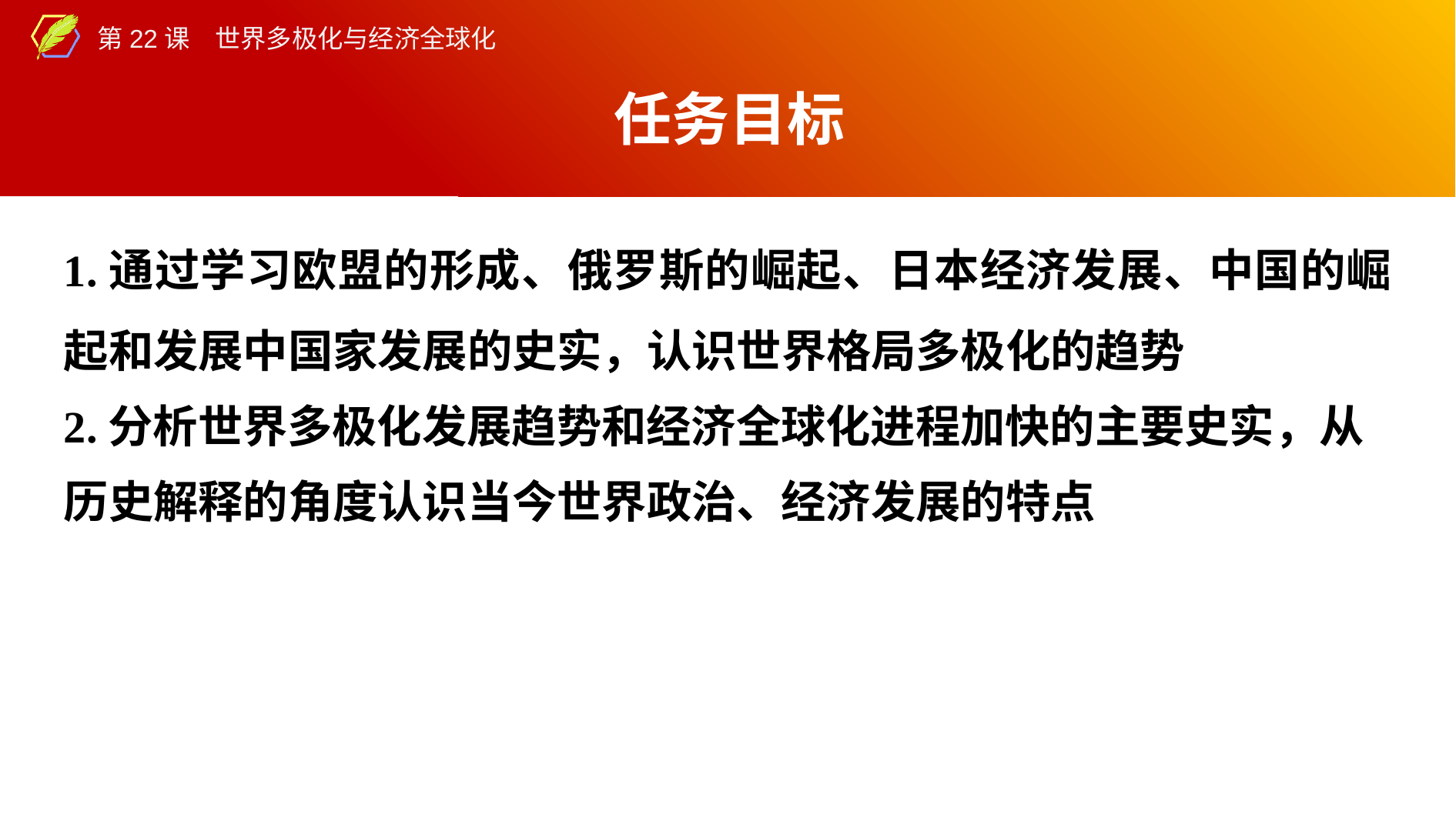

任务目标
1.通过学习欧盟的形成、俄罗斯的崛起、日本经济发展、中国的崛起和发展中国家发展的史实，认识世界格局多极化的趋势
2.分析世界多极化发展趋势和经济全球化进程加快的主要史实，从历史解释的角度认识当今世界政治、经济发展的特点